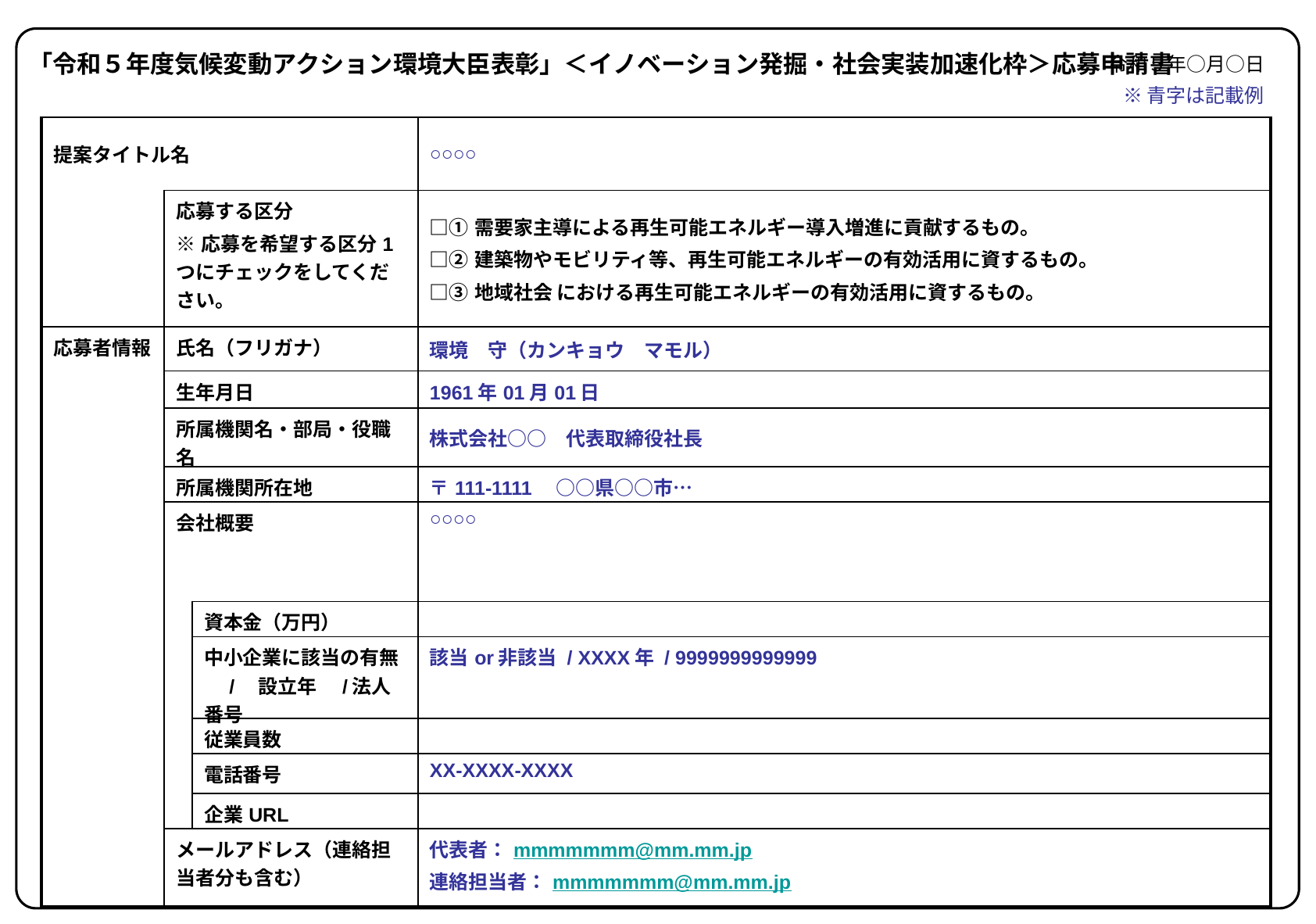

「令和５年度気候変動アクション環境大臣表彰」＜イノベーション発掘・社会実装加速化枠＞応募申請書
令和５年○月○日
※青字は記載例
| 提案タイトル名 |  |  | ○○○○ |
| --- | --- | --- | --- |
|  | 応募する区分 ※応募を希望する区分1つにチェックをしてください。 |  | □①需要家主導による再生可能エネルギー導入増進に貢献するもの。 □②建築物やモビリティ等、再生可能エネルギーの有効活用に資するもの。 □③地域社会 における再生可能エネルギーの有効活用に資するもの。 |
| 応募者情報 | 氏名（フリガナ） |  | 環境　守（カンキョウ　マモル） |
|  | 生年月日 |  | 1961年01月01日 |
|  | 所属機関名・部局・役職名 |  | 株式会社○○　代表取締役社長 |
|  | 所属機関所在地 |  | 〒111-1111　○○県○○市… |
|  | 会社概要 |  | ○○○○ |
|  |  | 資本金（万円） |  |
|  |  | 中小企業に該当の有無　/　設立年　/法人番号 | 該当or非該当 / XXXX年 / 9999999999999 |
|  |  | 従業員数 |  |
|  |  | 電話番号 | XX-XXXX-XXXX |
|  |  | 企業URL |  |
|  | メールアドレス（連絡担当者分も含む） |  | 代表者：mmmmmmm@mm.mm.jp 連絡担当者：mmmmmmm@mm.mm.jp |